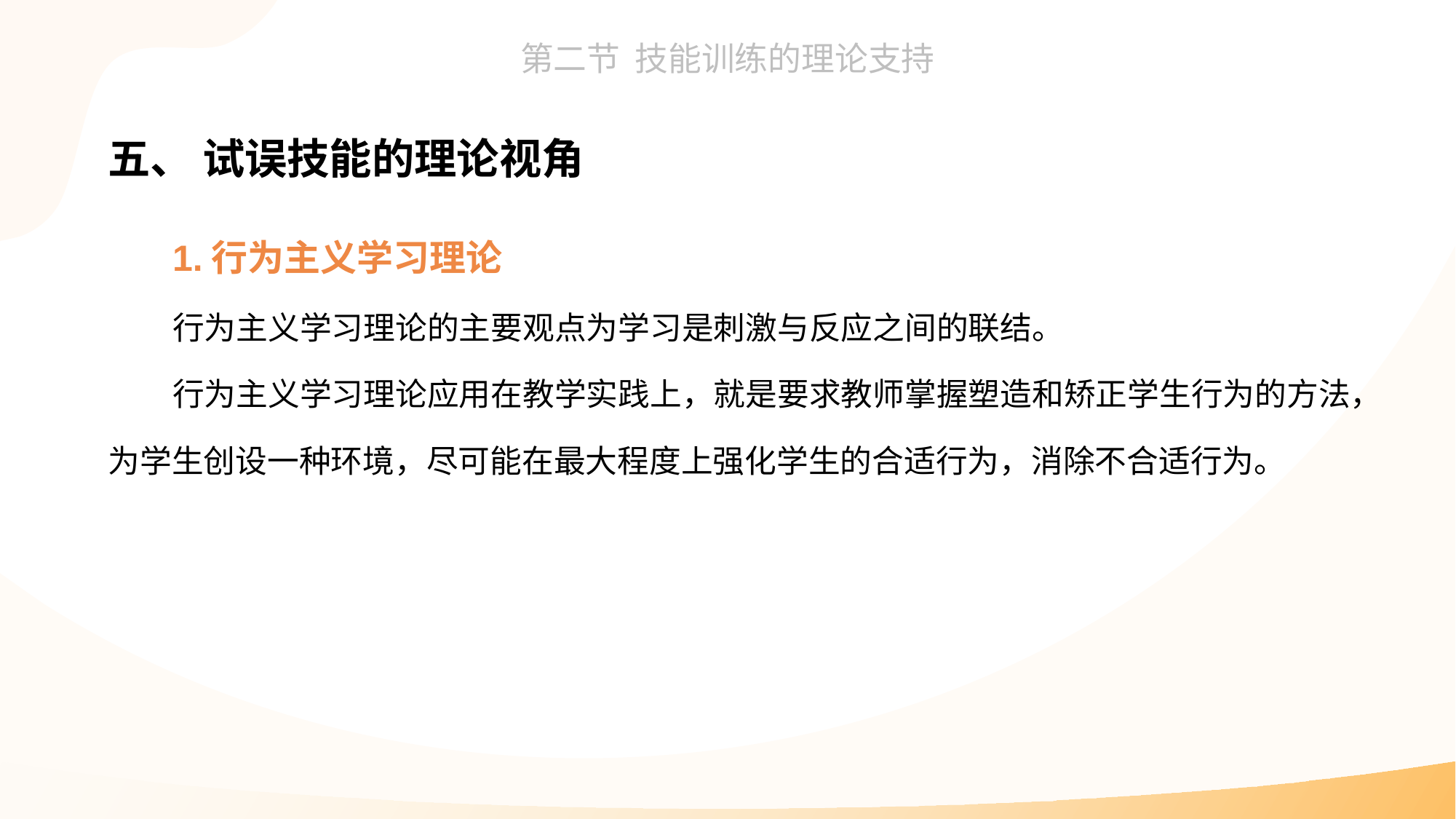

五、 试误技能的理论视角
1.行为主义学习理论
行为主义学习理论的主要观点为学习是刺激与反应之间的联结。
行为主义学习理论应用在教学实践上，就是要求教师掌握塑造和矫正学生行为的方法，为学生创设一种环境，尽可能在最大程度上强化学生的合适行为，消除不合适行为。